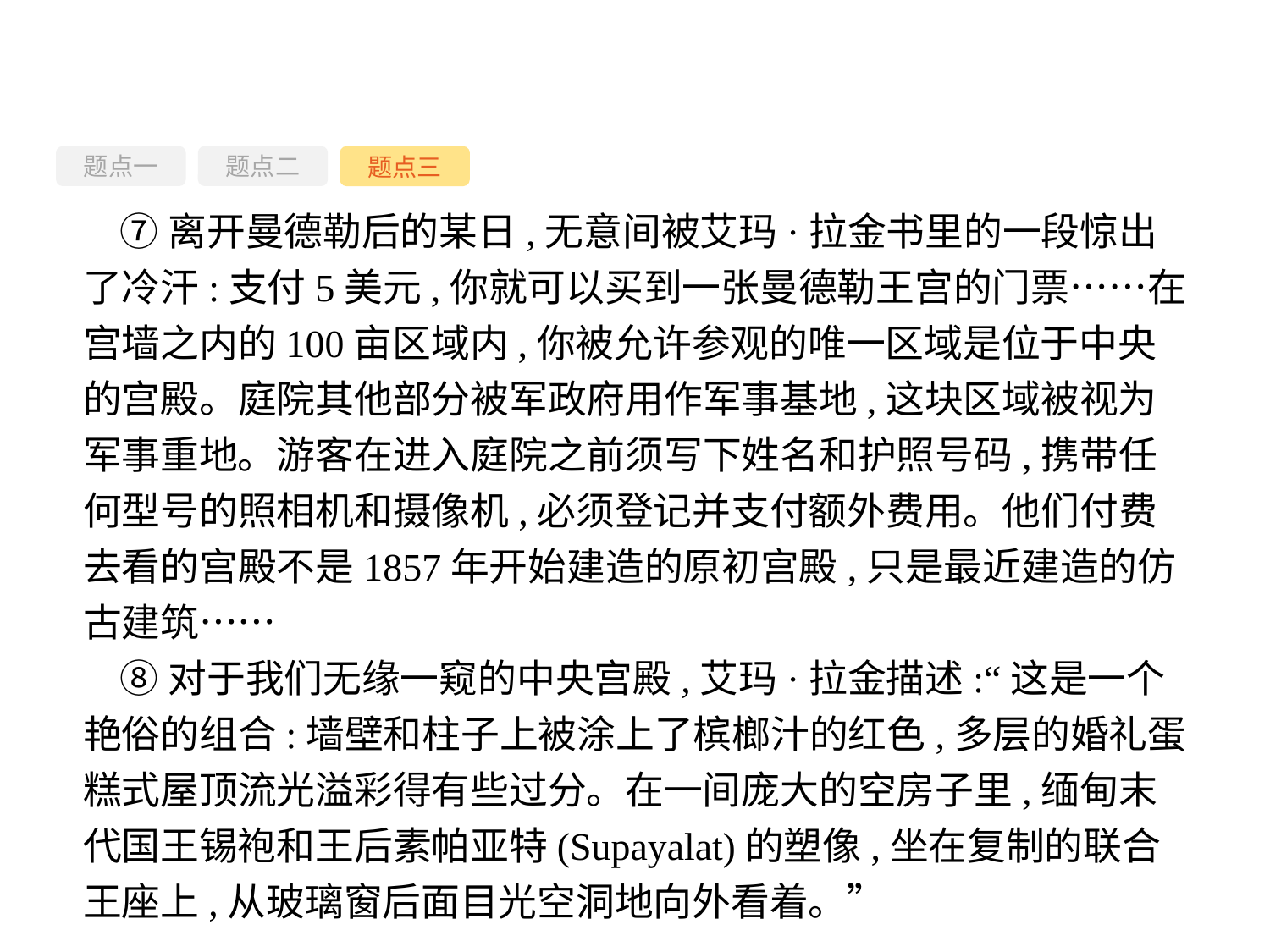

题点一
题点三
题点二
⑦离开曼德勒后的某日,无意间被艾玛·拉金书里的一段惊出了冷汗:支付5美元,你就可以买到一张曼德勒王宫的门票……在宫墙之内的100亩区域内,你被允许参观的唯一区域是位于中央的宫殿。庭院其他部分被军政府用作军事基地,这块区域被视为军事重地。游客在进入庭院之前须写下姓名和护照号码,携带任何型号的照相机和摄像机,必须登记并支付额外费用。他们付费去看的宫殿不是1857年开始建造的原初宫殿,只是最近建造的仿古建筑……
⑧对于我们无缘一窥的中央宫殿,艾玛·拉金描述:“这是一个艳俗的组合:墙壁和柱子上被涂上了槟榔汁的红色,多层的婚礼蛋糕式屋顶流光溢彩得有些过分。在一间庞大的空房子里,缅甸末代国王锡袍和王后素帕亚特(Supayalat)的塑像,坐在复制的联合王座上,从玻璃窗后面目光空洞地向外看着。”
-83-